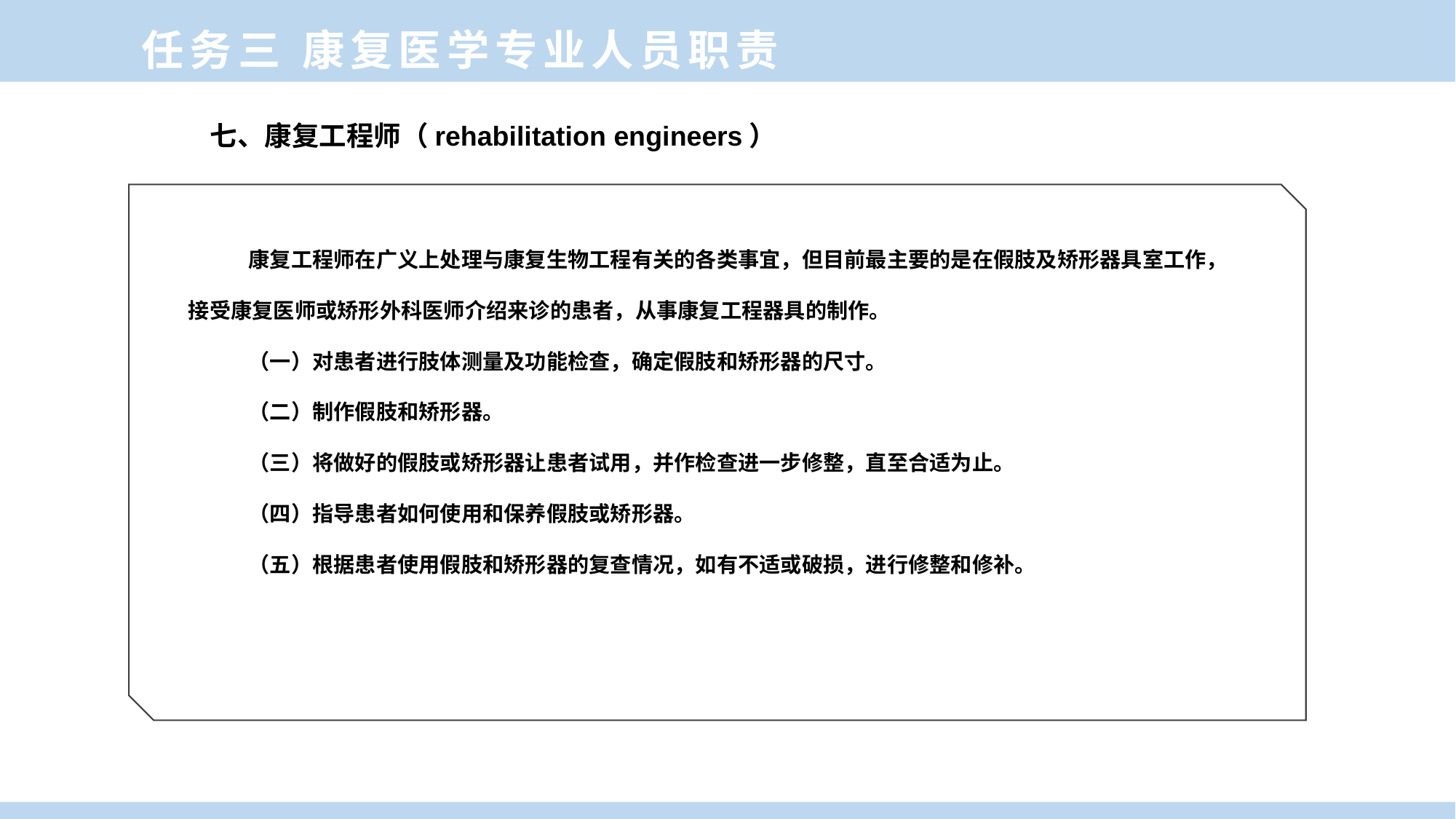

任务三 康复医学专业人员职责
七、康复工程师（rehabilitation engineers）

康复工程师在广义上处理与康复生物工程有关的各类事宜，但目前最主要的是在假肢及矫形器具室工作，接受康复医师或矫形外科医师介绍来诊的患者，从事康复工程器具的制作。
（一）对患者进行肢体测量及功能检查，确定假肢和矫形器的尺寸。
（二）制作假肢和矫形器。
（三）将做好的假肢或矫形器让患者试用，并作检查进一步修整，直至合适为止。
（四）指导患者如何使用和保养假肢或矫形器。
（五）根据患者使用假肢和矫形器的复查情况，如有不适或破损，进行修整和修补。